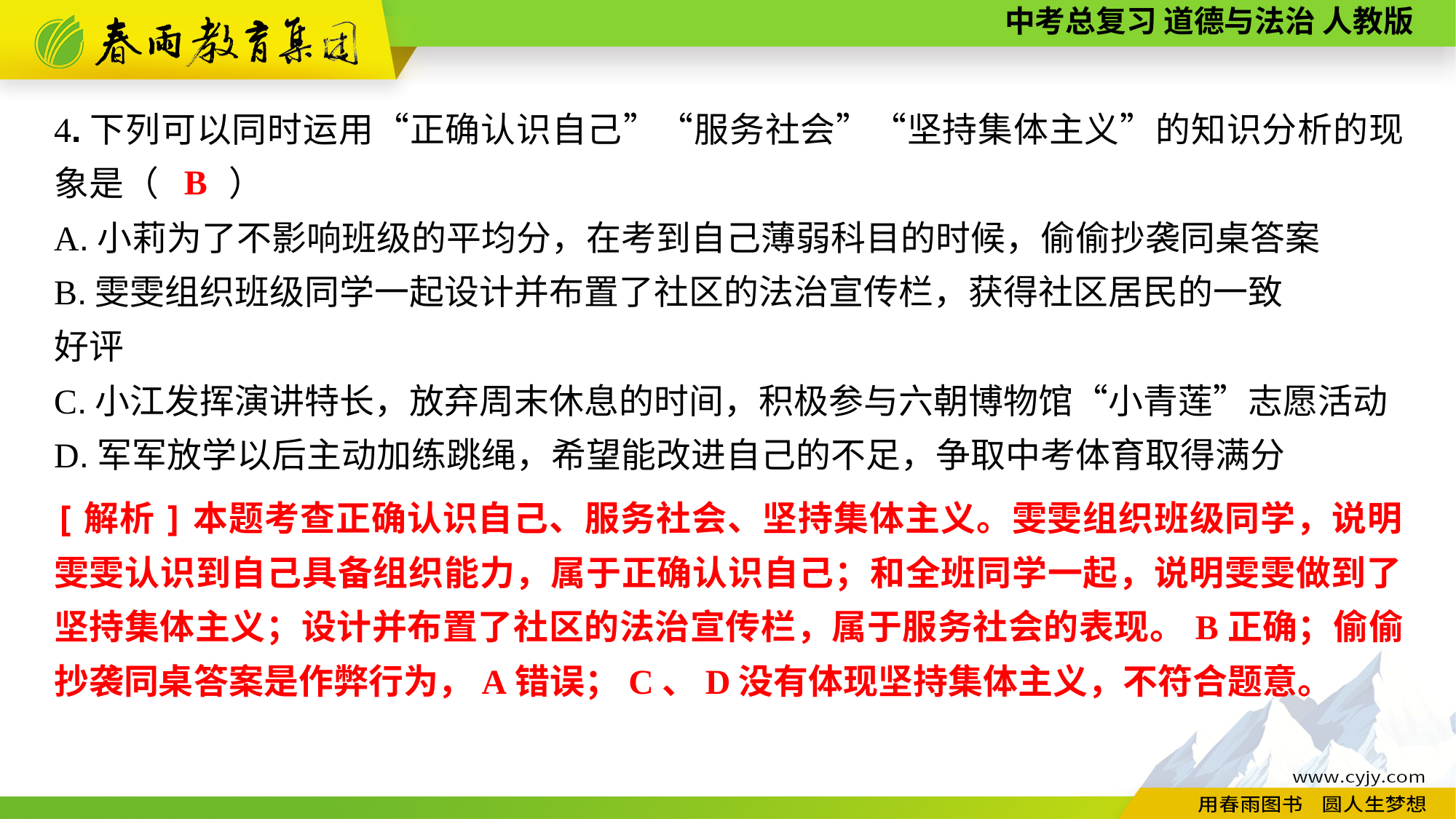

4.下列可以同时运用“正确认识自己”“服务社会”“坚持集体主义”的知识分析的现象是（　　）
A.小莉为了不影响班级的平均分，在考到自己薄弱科目的时候，偷偷抄袭同桌答案
B.雯雯组织班级同学一起设计并布置了社区的法治宣传栏，获得社区居民的一致
好评
C.小江发挥演讲特长，放弃周末休息的时间，积极参与六朝博物馆“小青莲”志愿活动
D.军军放学以后主动加练跳绳，希望能改进自己的不足，争取中考体育取得满分
B
[解析]本题考查正确认识自己、服务社会、坚持集体主义。雯雯组织班级同学，说明雯雯认识到自己具备组织能力，属于正确认识自己；和全班同学一起，说明雯雯做到了坚持集体主义；设计并布置了社区的法治宣传栏，属于服务社会的表现。B正确；偷偷抄袭同桌答案是作弊行为，A错误；C、D没有体现坚持集体主义，不符合题意。